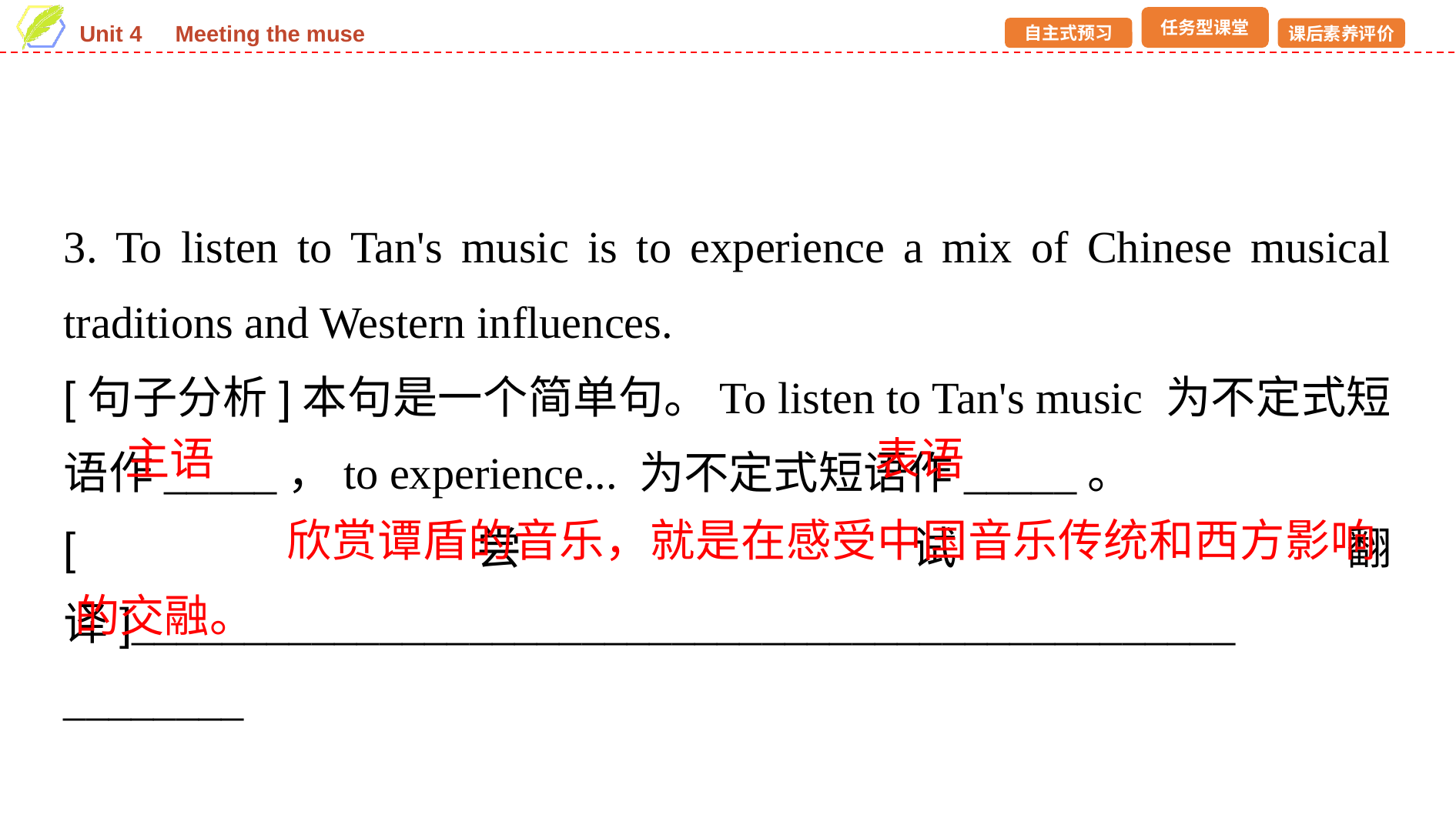

3. To listen to Tan's music is to experience a mix of Chinese musical traditions and Western influences.
[句子分析]本句是一个简单句。To listen to Tan's music 为不定式短语作_____，to experience... 为不定式短语作_____。
[尝试翻译]_________________________________________________
________
主语
表语
                   欣赏谭盾的音乐，就是在感受中国音乐传统和西方影响的交融。